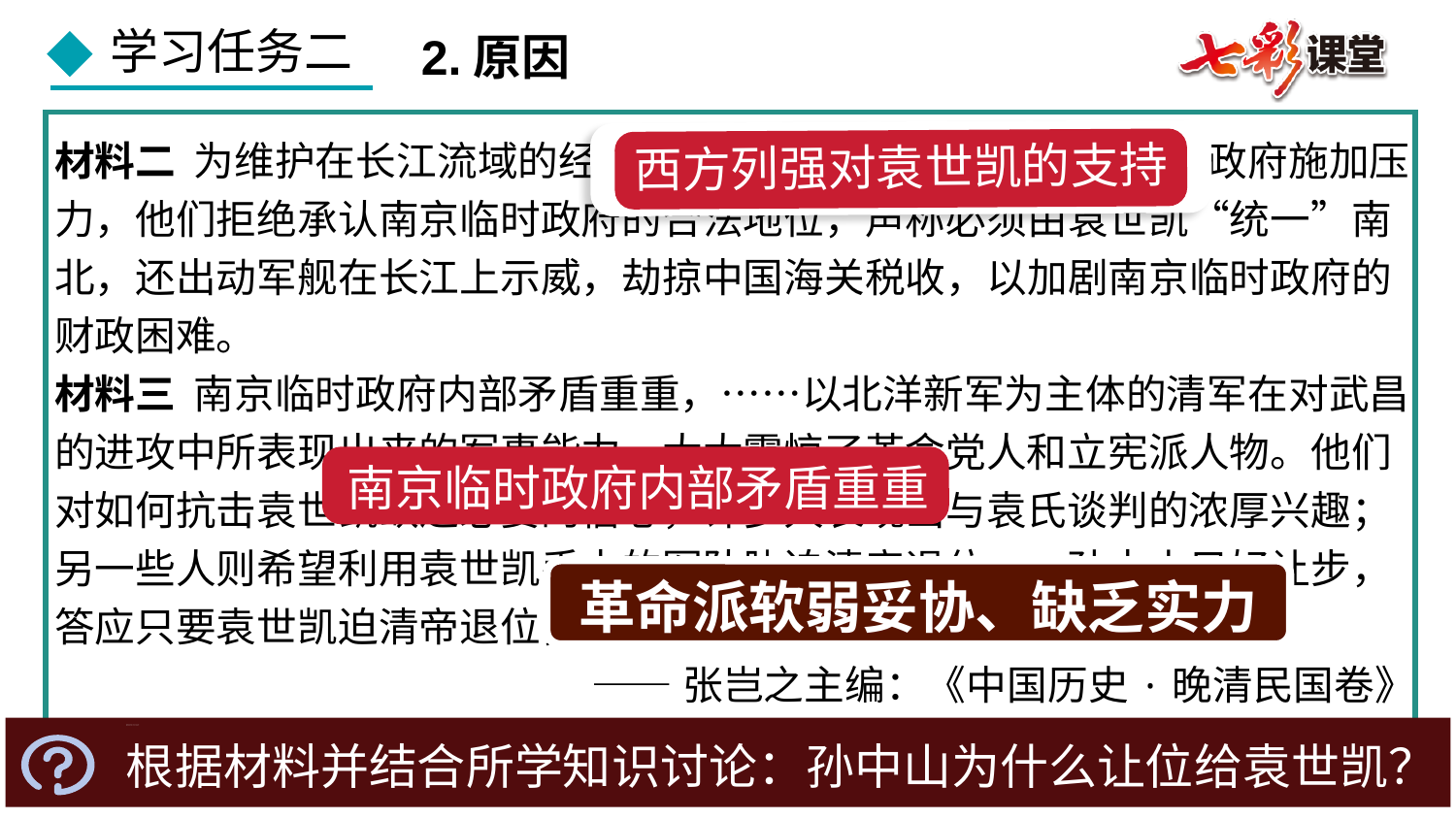

2.原因
材料二  为维护在长江流域的经济利益，各国驻华公使向南京临时政府施加压力，他们拒绝承认南京临时政府的合法地位，声称必须由袁世凯“统一”南北，还出动军舰在长江上示威，劫掠中国海关税收，以加剧南京临时政府的财政困难。
材料三  南京临时政府内部矛盾重重，……以北洋新军为主体的清军在对武昌的进攻中所表现出来的军事能力，大大震惊了革命党人和立宪派人物。他们对如何抗击袁世凯缺乏必要的信心，许多人表现出与袁氏谈判的浓厚兴趣；另一些人则希望利用袁世凯手中的军队胁迫清帝退位……孙中山只好让步，答应只要袁世凯迫清帝退位，赞成共和，他“即可正式宣布解职”。
——张岂之主编：《中国历史·晚清民国卷》

西方列强对袁世凯的支持

南京临时政府内部矛盾重重
革命派软弱妥协、缺乏实力

根据材料并结合所学知识讨论：孙中山为什么让位给袁世凯？